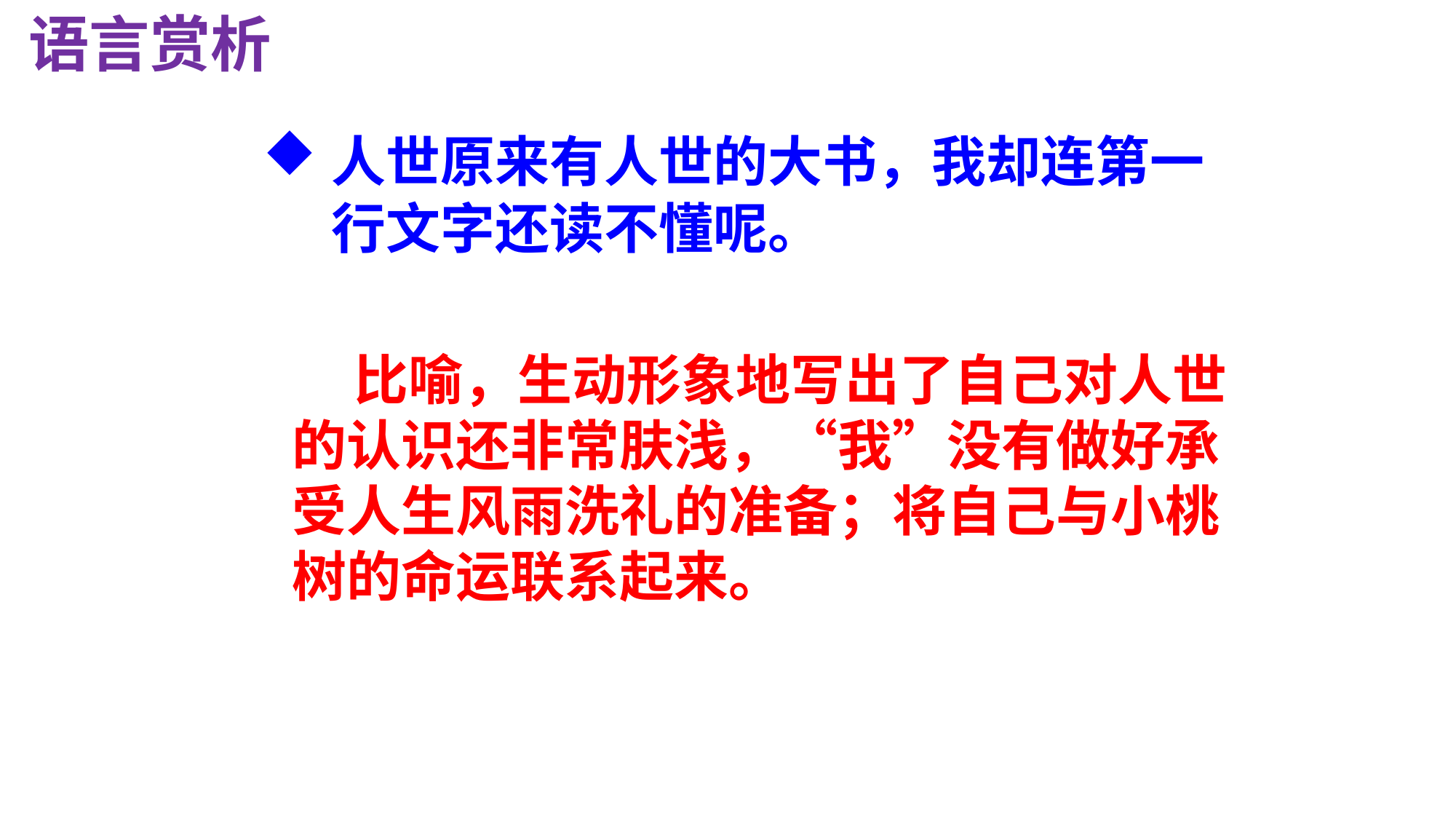

语言赏析
人世原来有人世的大书，我却连第一行文字还读不懂呢。
    比喻，生动形象地写出了自己对人世的认识还非常肤浅，“我”没有做好承受人生风雨洗礼的准备；将自己与小桃树的命运联系起来。